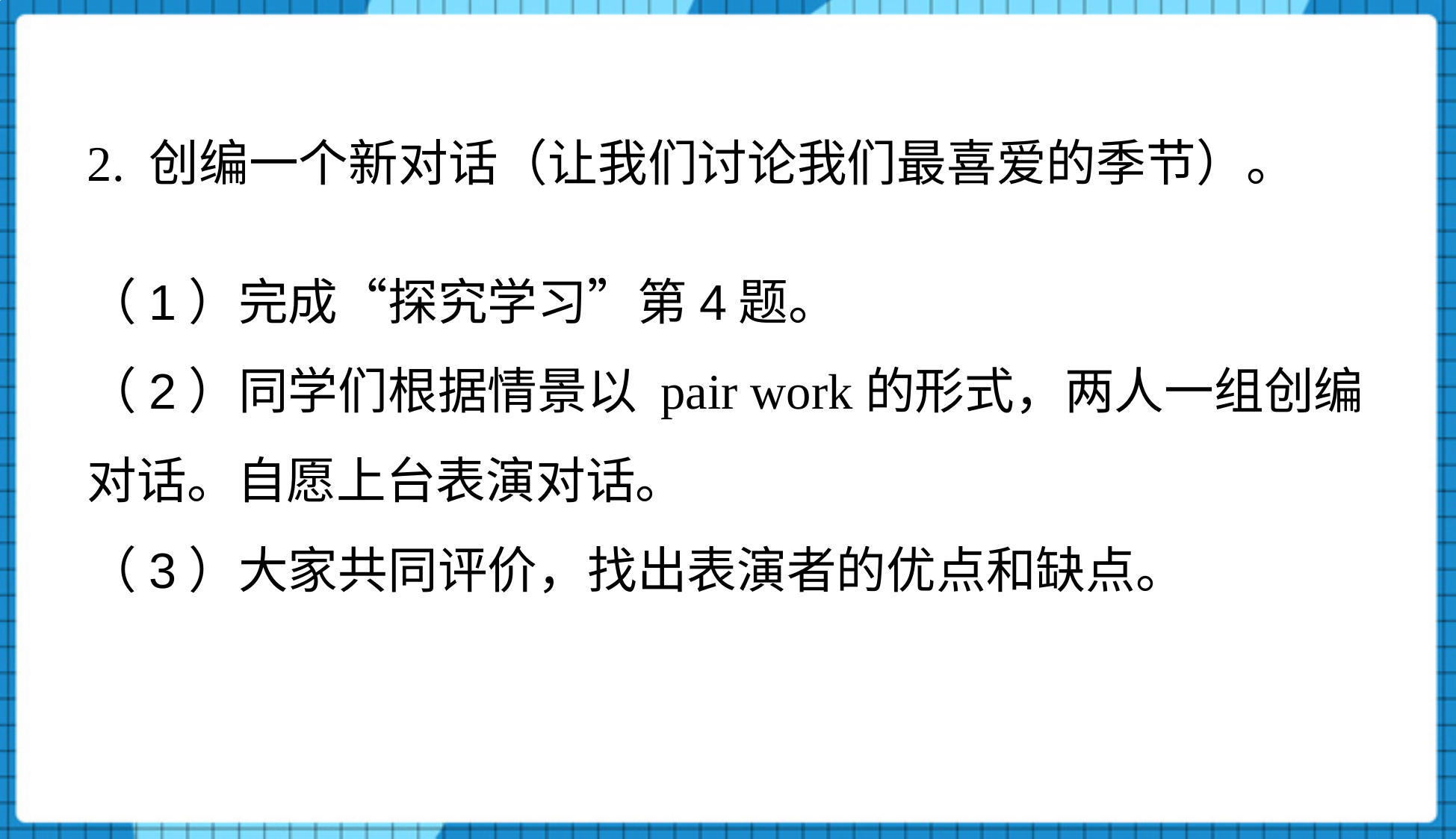

2. 创编一个新对话（让我们讨论我们最喜爱的季节）。
（1）完成“探究学习”第4题。
（2）同学们根据情景以 pair work的形式，两人一组创编对话。自愿上台表演对话。
（3）大家共同评价，找出表演者的优点和缺点。